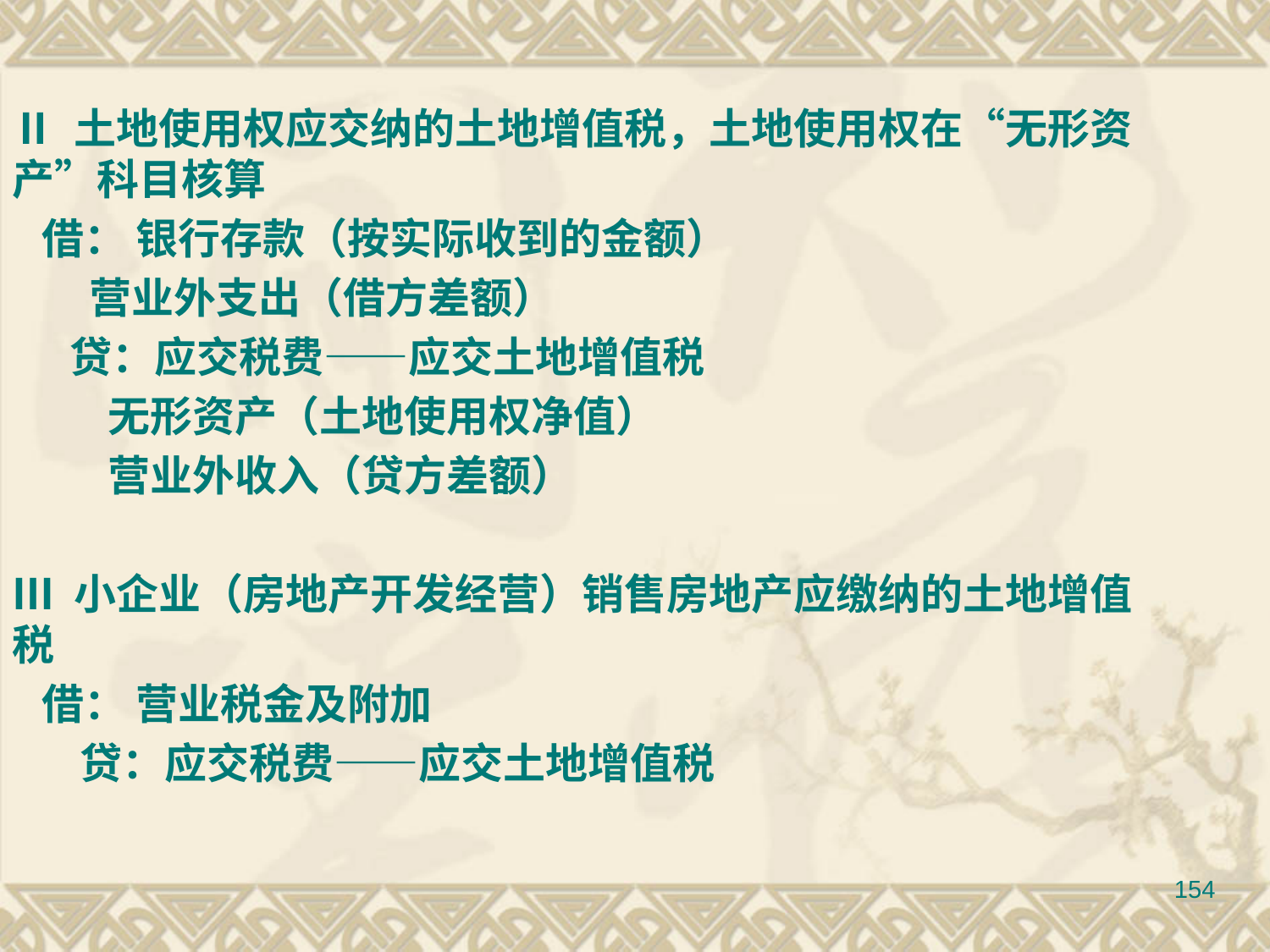

Ⅱ 土地使用权应交纳的土地增值税，土地使用权在“无形资产”科目核算
  借： 银行存款（按实际收到的金额）
       营业外支出（借方差额）
     贷：应交税费——应交土地增值税
         无形资产（土地使用权净值）
         营业外收入（贷方差额）

Ⅲ 小企业（房地产开发经营）销售房地产应缴纳的土地增值税
  借： 营业税金及附加
      贷：应交税费——应交土地增值税

154